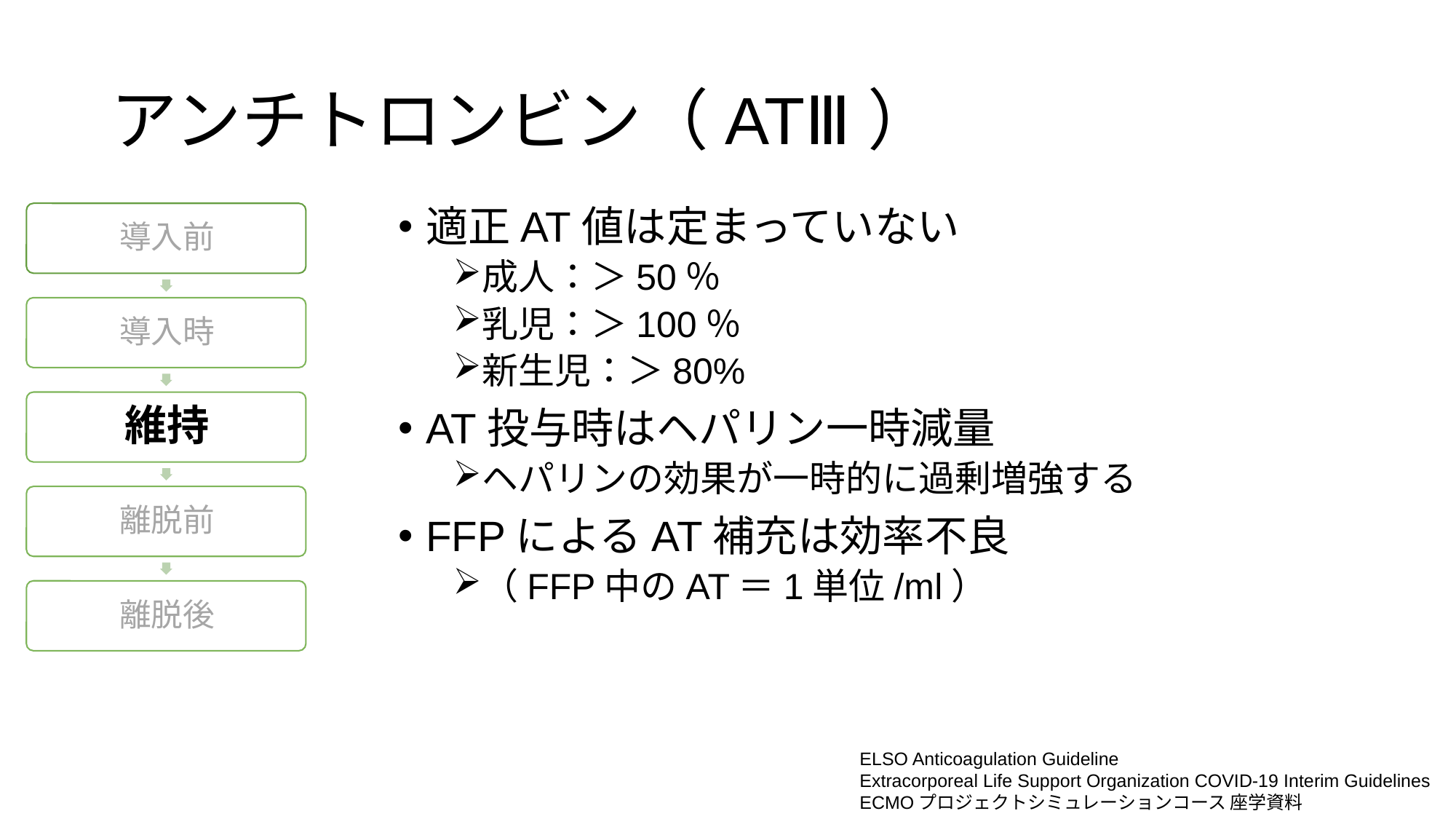

# アンチトロンビン（ATⅢ）
導入前
導入時
維持
離脱前
離脱後
適正AT値は定まっていない
成人：＞50％
乳児：＞100％
新生児：＞80%
AT投与時はヘパリン一時減量
ヘパリンの効果が一時的に過剰増強する
FFPによるAT補充は効率不良
（FFP中のAT＝1単位/ml）
ELSO Anticoagulation Guideline
Extracorporeal Life Support Organization COVID-19 Interim Guidelines
ECMOプロジェクトシミュレーションコース 座学資料